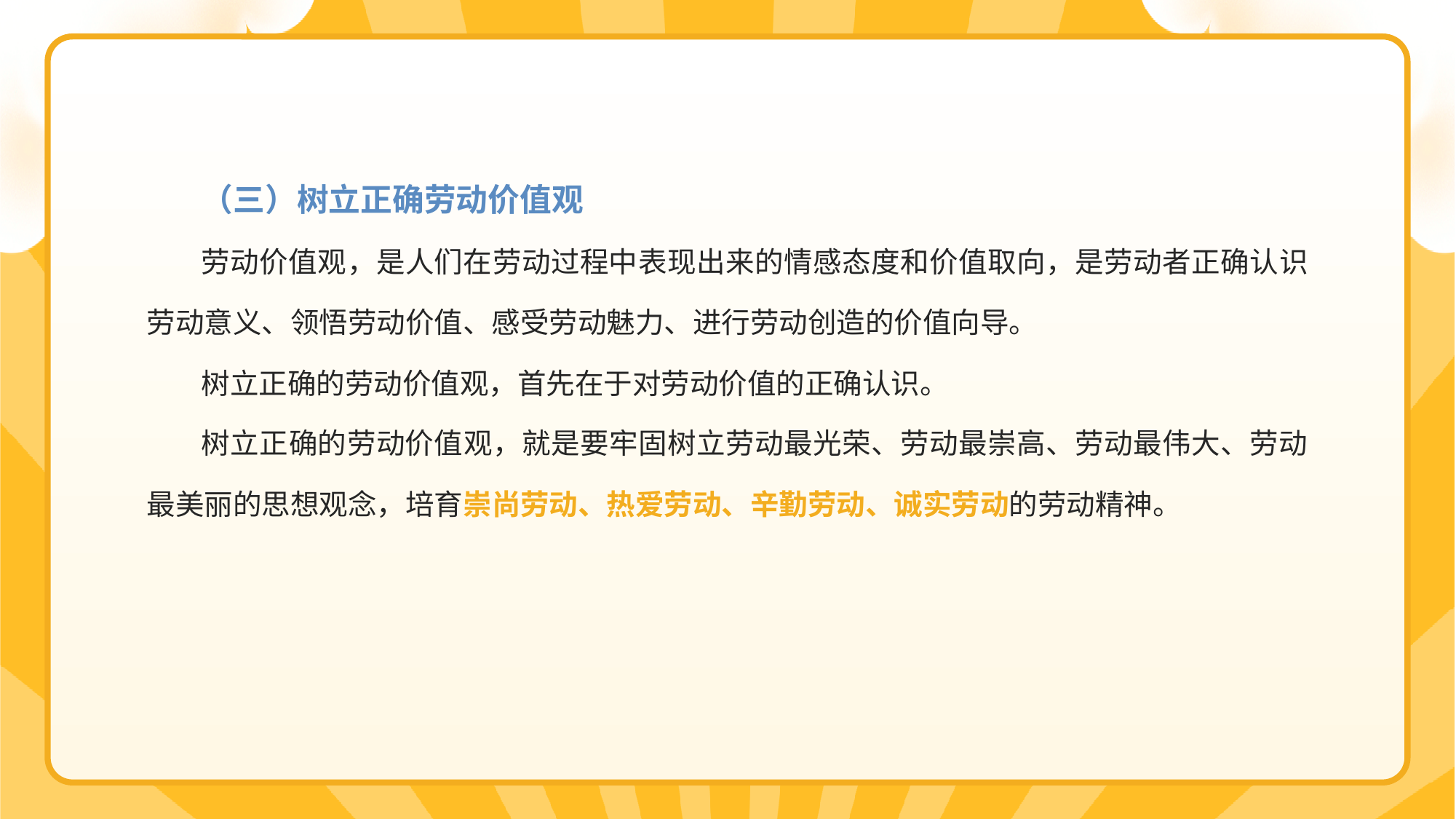

（三）树立正确劳动价值观
劳动价值观，是人们在劳动过程中表现出来的情感态度和价值取向，是劳动者正确认识劳动意义、领悟劳动价值、感受劳动魅力、进行劳动创造的价值向导。
树立正确的劳动价值观，首先在于对劳动价值的正确认识。
树立正确的劳动价值观，就是要牢固树立劳动最光荣、劳动最崇高、劳动最伟大、劳动最美丽的思想观念，培育崇尚劳动、热爱劳动、辛勤劳动、诚实劳动的劳动精神。